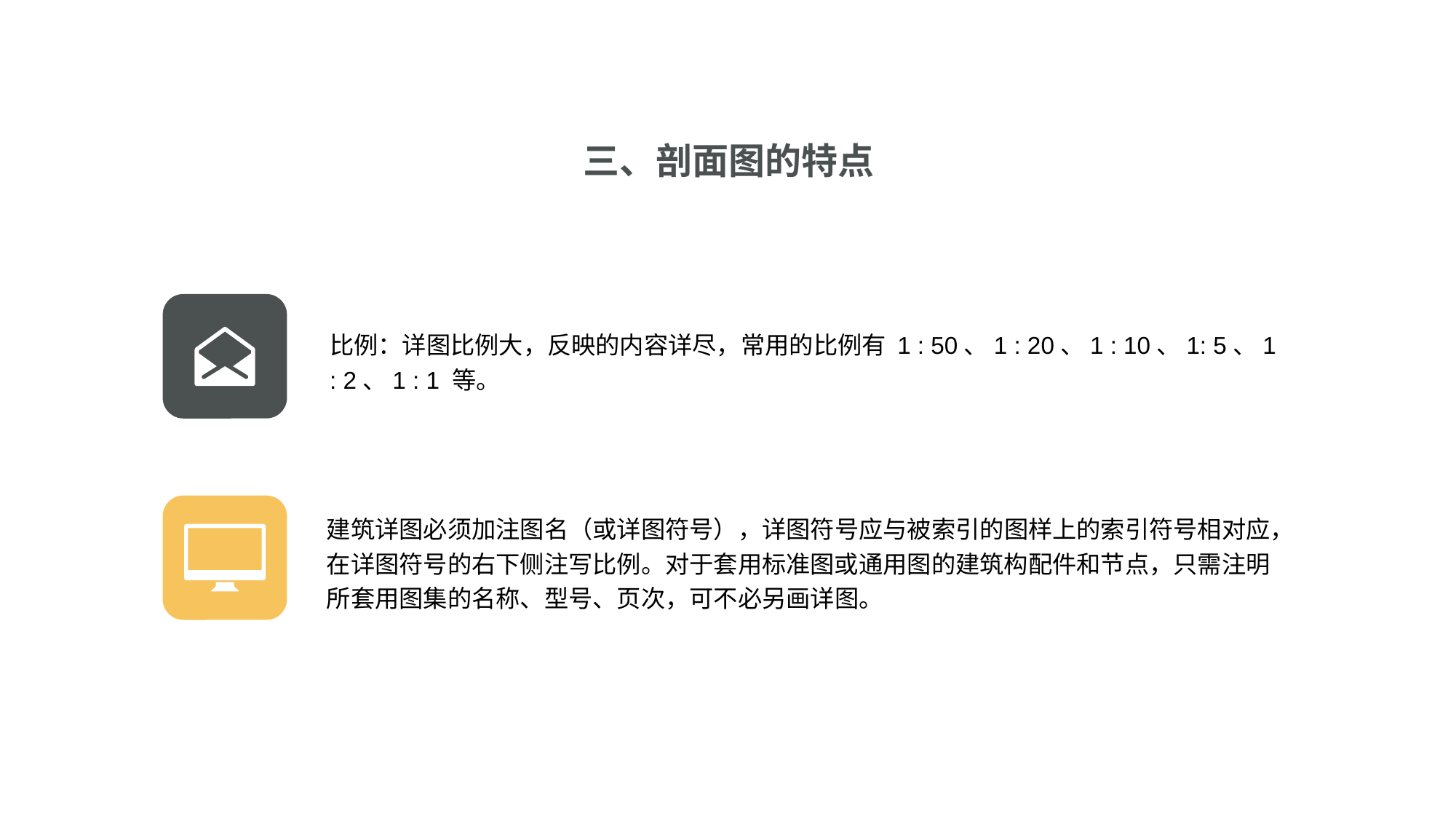

三、剖面图的特点
比例：详图比例大，反映的内容详尽，常用的比例有 1 : 50、1 : 20、1 : 10、1: 5、1 : 2、1 : 1 等。

建筑详图必须加注图名（或详图符号），详图符号应与被索引的图样上的索引符号相对应，在详图符号的右下侧注写比例。对于套用标准图或通用图的建筑构配件和节点，只需注明所套用图集的名称、型号、页次，可不必另画详图。